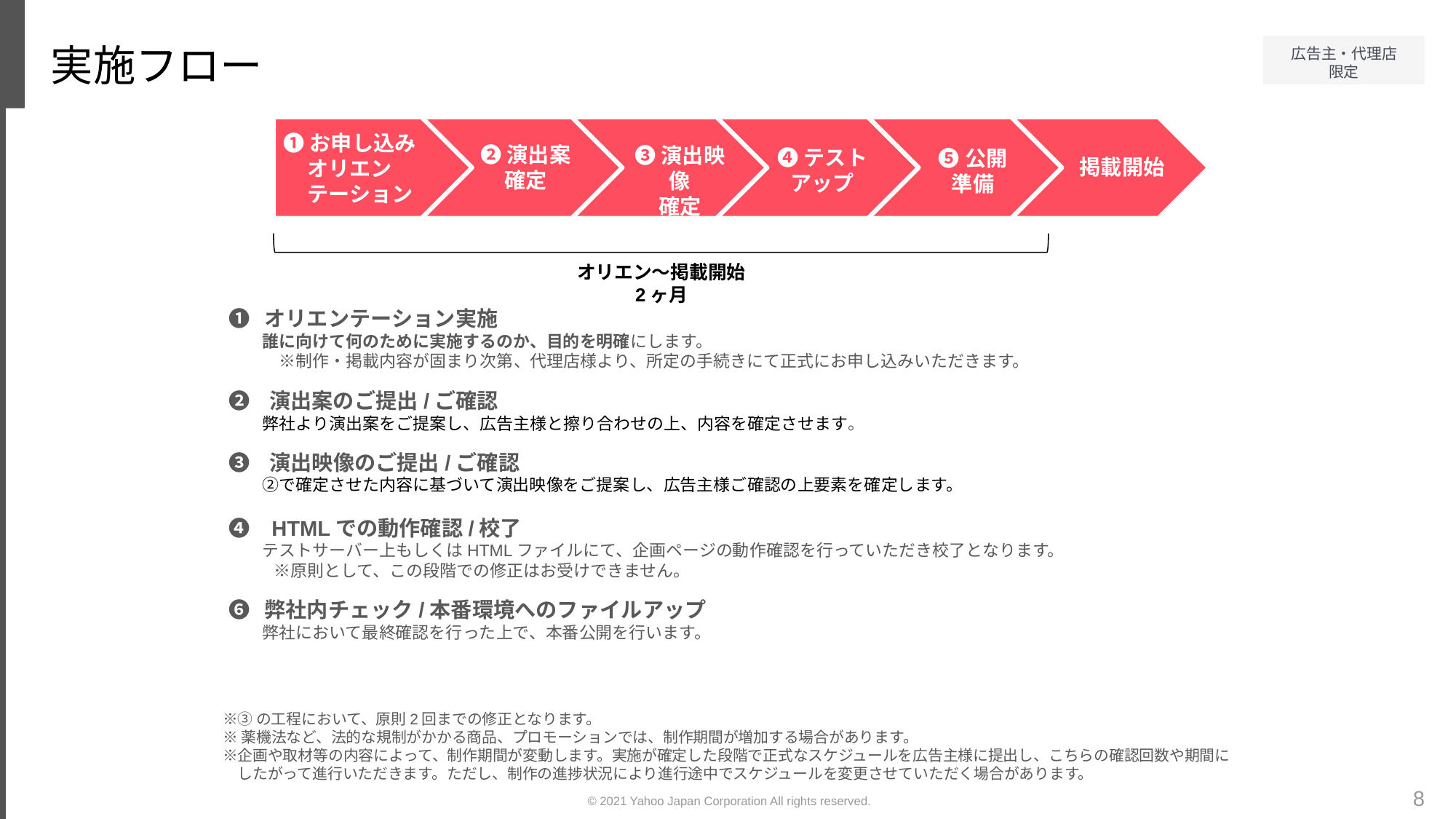

実施フロー

➊お申し込み
オリエン
　テーション
❷演出案
確定
❸演出映像
確定
❹テスト
　アップ
❺公開
準備
掲載開始
オリエン～掲載開始
2ヶ月
❶　オリエンテーション実施
　　誰に向けて何のために実施するのか、目的を明確にします。
　　　※制作・掲載内容が固まり次第、代理店様より、所定の手続きにて正式にお申し込みいただきます。

❷　 演出案のご提出/ご確認
　　弊社より演出案をご提案し、広告主様と擦り合わせの上、内容を確定させます。

❸ 　演出映像のご提出/ご確認
　　②で確定させた内容に基づいて演出映像をご提案し、広告主様ご確認の上要素を確定します。

❹ 　HTMLでの動作確認/校了
　　テストサーバー上もしくはHTMLファイルにて、企画ページの動作確認を行っていただき校了となります。
　　   ※原則として、この段階での修正はお受けできません。

❻　弊社内チェック/本番環境へのファイルアップ
　　弊社において最終確認を行った上で、本番公開を行います。
※③の工程において、原則2回までの修正となります。
※薬機法など、法的な規制がかかる商品、プロモーションでは、制作期間が増加する場合があります。
※企画や取材等の内容によって、制作期間が変動します。実施が確定した段階で正式なスケジュールを広告主様に提出し、こちらの確認回数や期間に
　したがって進行いただきます。ただし、制作の進捗状況により進行途中でスケジュールを変更させていただく場合があります。

8